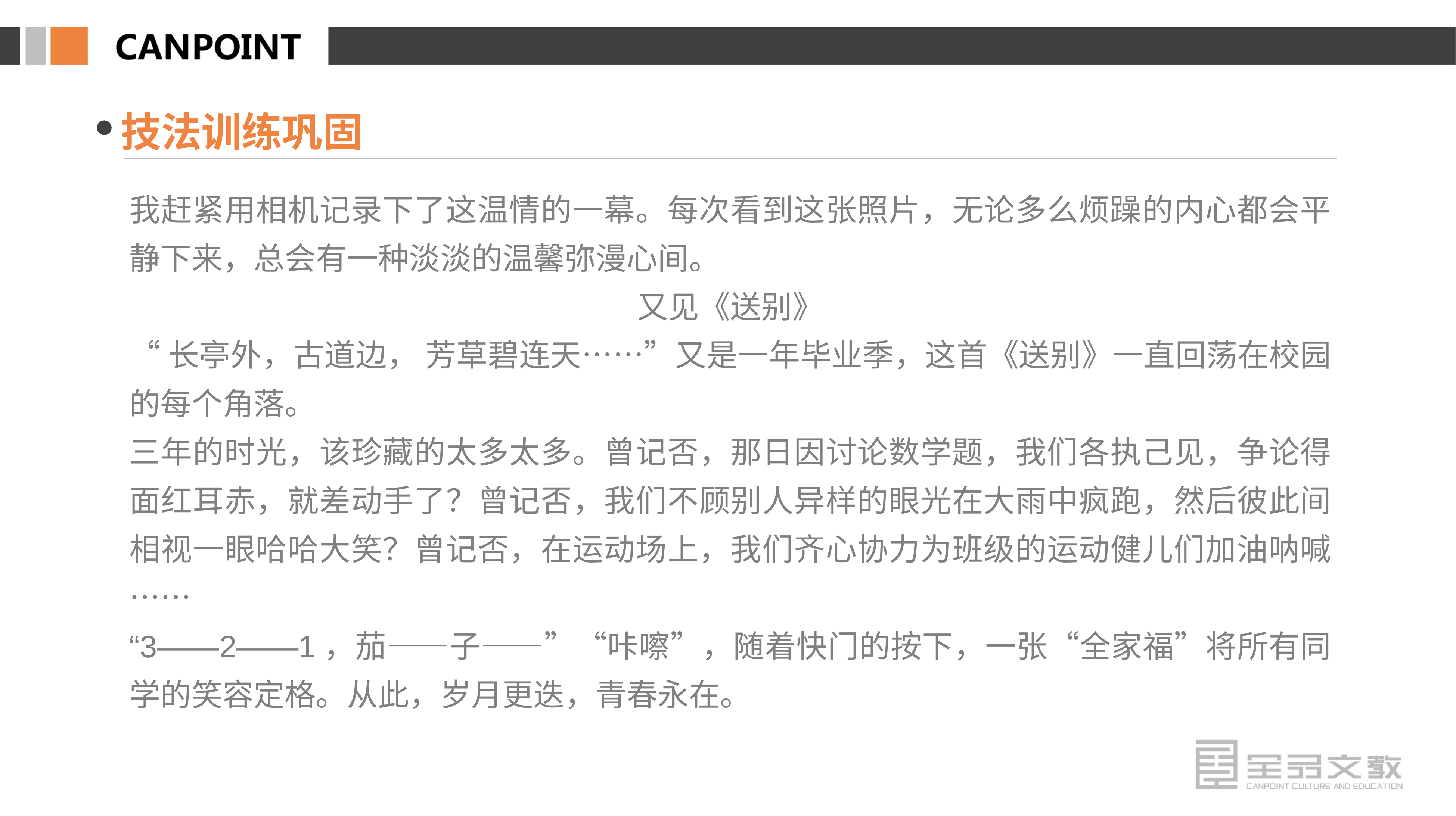

技法训练巩固

我赶紧用相机记录下了这温情的一幕。每次看到这张照片，无论多么烦躁的内心都会平静下来，总会有一种淡淡的温馨弥漫心间。
又见《送别》
“长亭外，古道边， 芳草碧连天……”又是一年毕业季，这首《送别》一直回荡在校园的每个角落。
三年的时光，该珍藏的太多太多。曾记否，那日因讨论数学题，我们各执己见，争论得面红耳赤，就差动手了？曾记否，我们不顾别人异样的眼光在大雨中疯跑，然后彼此间相视一眼哈哈大笑？曾记否，在运动场上，我们齐心协力为班级的运动健儿们加油呐喊……
“3——2——1，茄——子——”“咔嚓”，随着快门的按下，一张“全家福”将所有同学的笑容定格。从此，岁月更迭，青春永在。